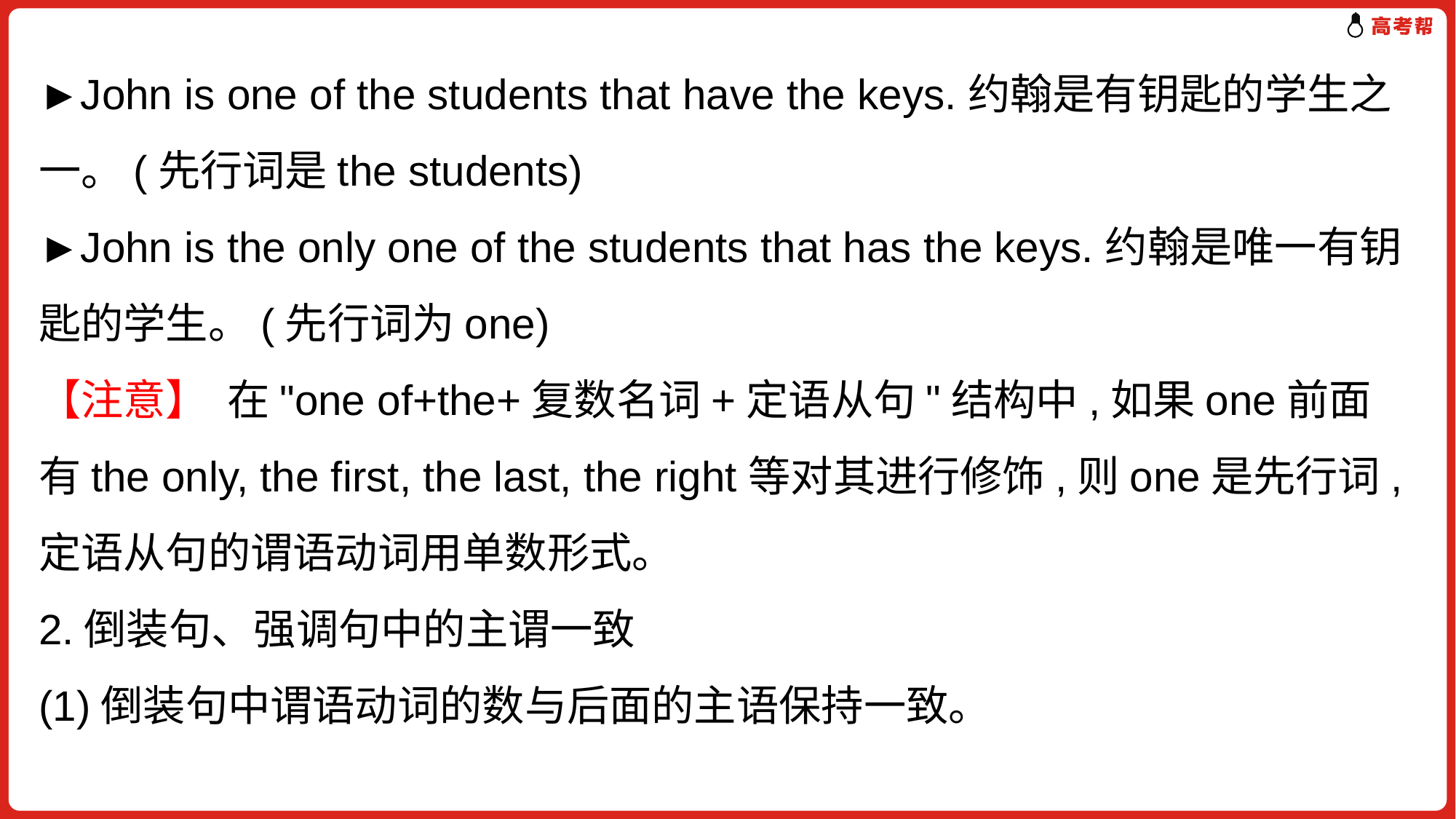

►John is one of the students that have the keys.约翰是有钥匙的学生之一。(先行词是the students)
►John is the only one of the students that has the keys.约翰是唯一有钥匙的学生。(先行词为one)
【注意】  在"one of+the+复数名词+定语从句"结构中,如果one前面有the only, the first, the last, the right等对其进行修饰,则one是先行词,定语从句的谓语动词用单数形式。
2.倒装句、强调句中的主谓一致
(1)倒装句中谓语动词的数与后面的主语保持一致。